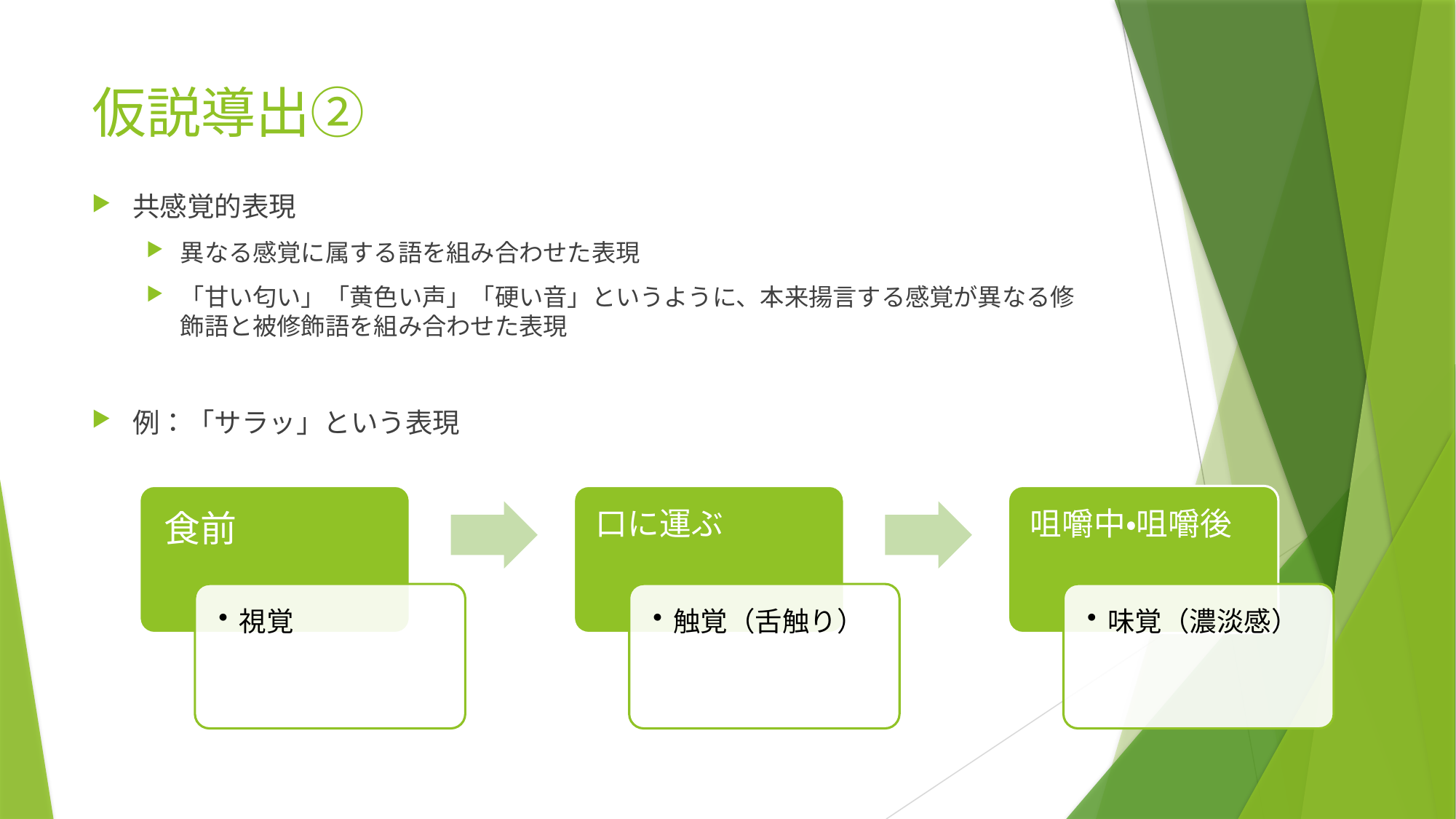

# 仮説導出②
共感覚的表現
異なる感覚に属する語を組み合わせた表現
「甘い匂い」「黄色い声」「硬い音」というように、本来揚言する感覚が異なる修飾語と被修飾語を組み合わせた表現

例：「サラッ」という表現
食前
視覚

口に運ぶ
触覚（舌触り）

咀嚼中・咀嚼後
味覚（濃淡感）